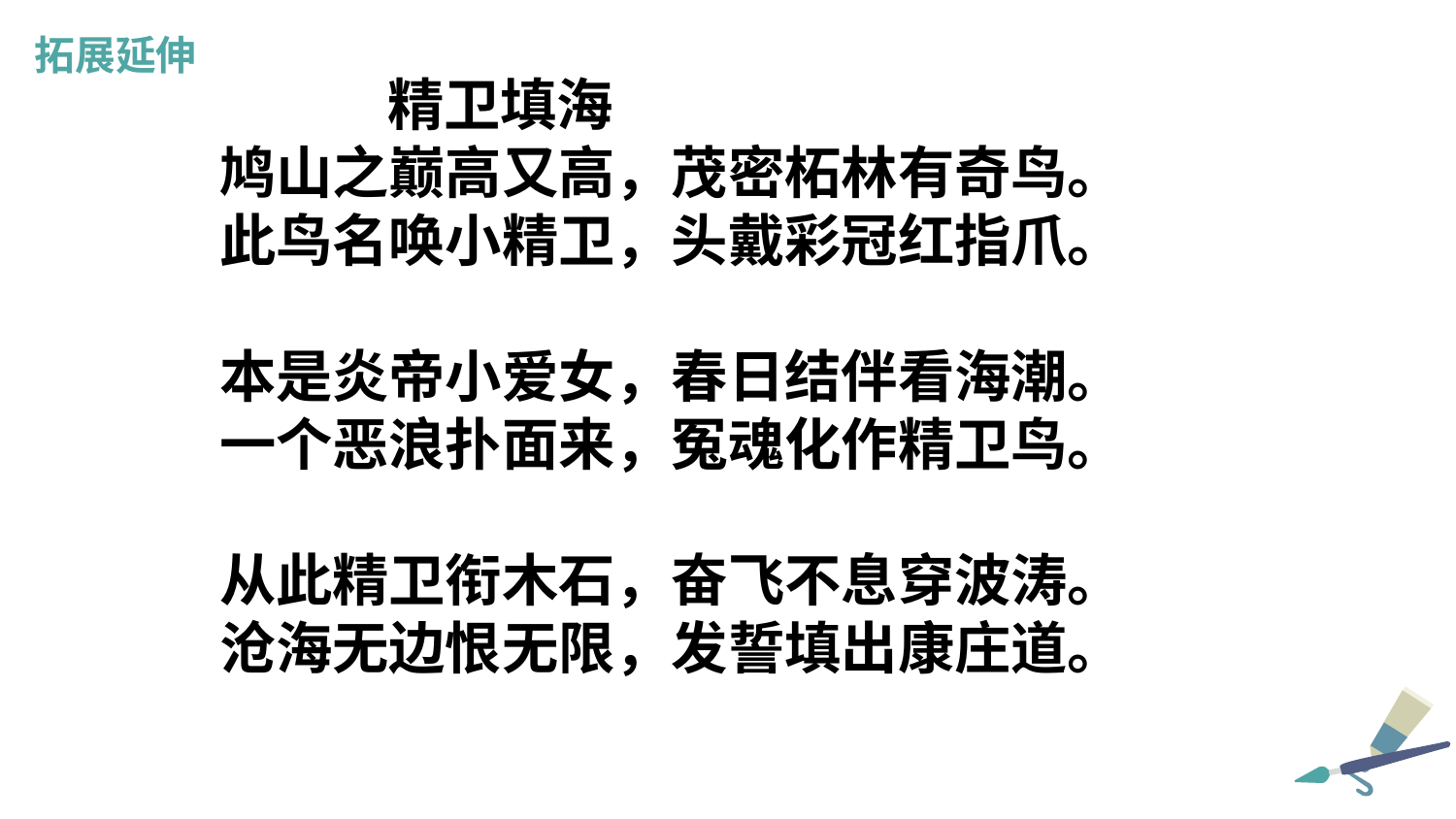

拓展延伸
            精卫填海
鸠山之巅高又高，茂密柘林有奇鸟。
此鸟名唤小精卫，头戴彩冠红指爪。

本是炎帝小爱女，春日结伴看海潮。
一个恶浪扑面来，冤魂化作精卫鸟。

从此精卫衔木石，奋飞不息穿波涛。
沧海无边恨无限，发誓填出康庄道。